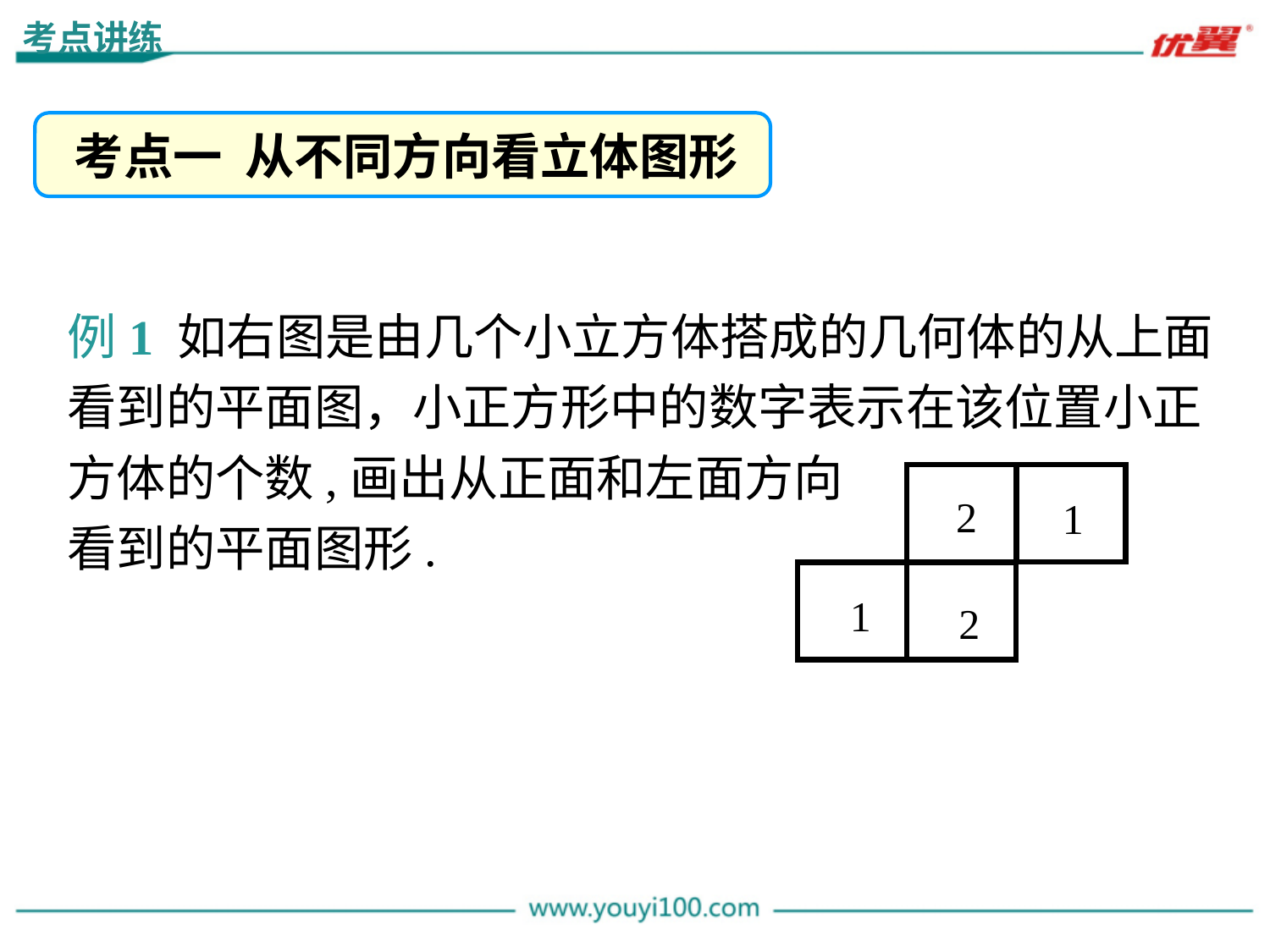

考点讲练

考点一  从不同方向看立体图形
例1 如右图是由几个小立方体搭成的几何体的从上面看到的平面图，小正方形中的数字表示在该位置小正方体的个数,画出从正面和左面方向
看到的平面图形.
2
1
1
2